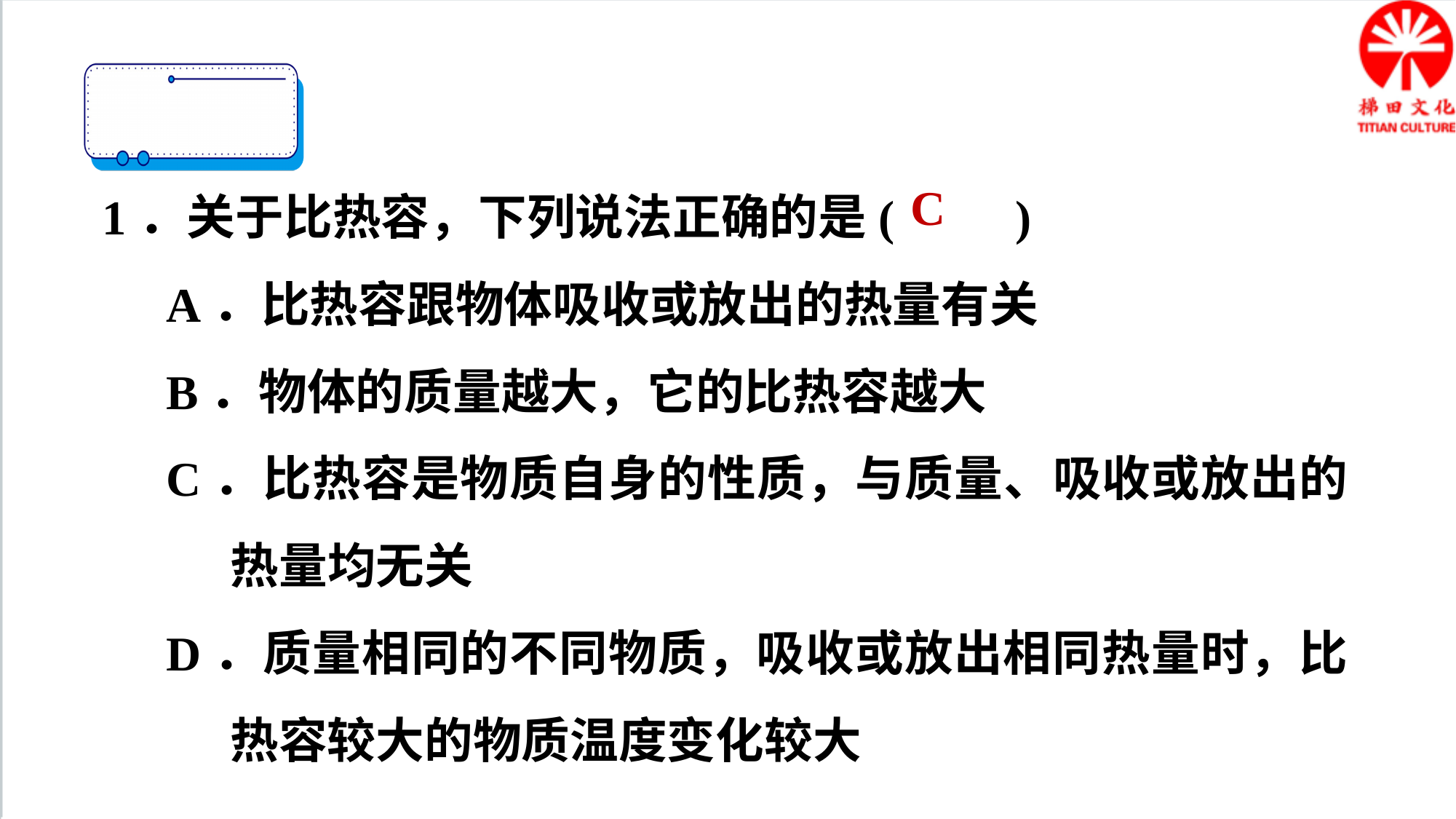

1．关于比热容，下列说法正确的是(　　)
A．比热容跟物体吸收或放出的热量有关
B．物体的质量越大，它的比热容越大
C．比热容是物质自身的性质，与质量、吸收或放出的热量均无关
D．质量相同的不同物质，吸收或放出相同热量时，比热容较大的物质温度变化较大
C